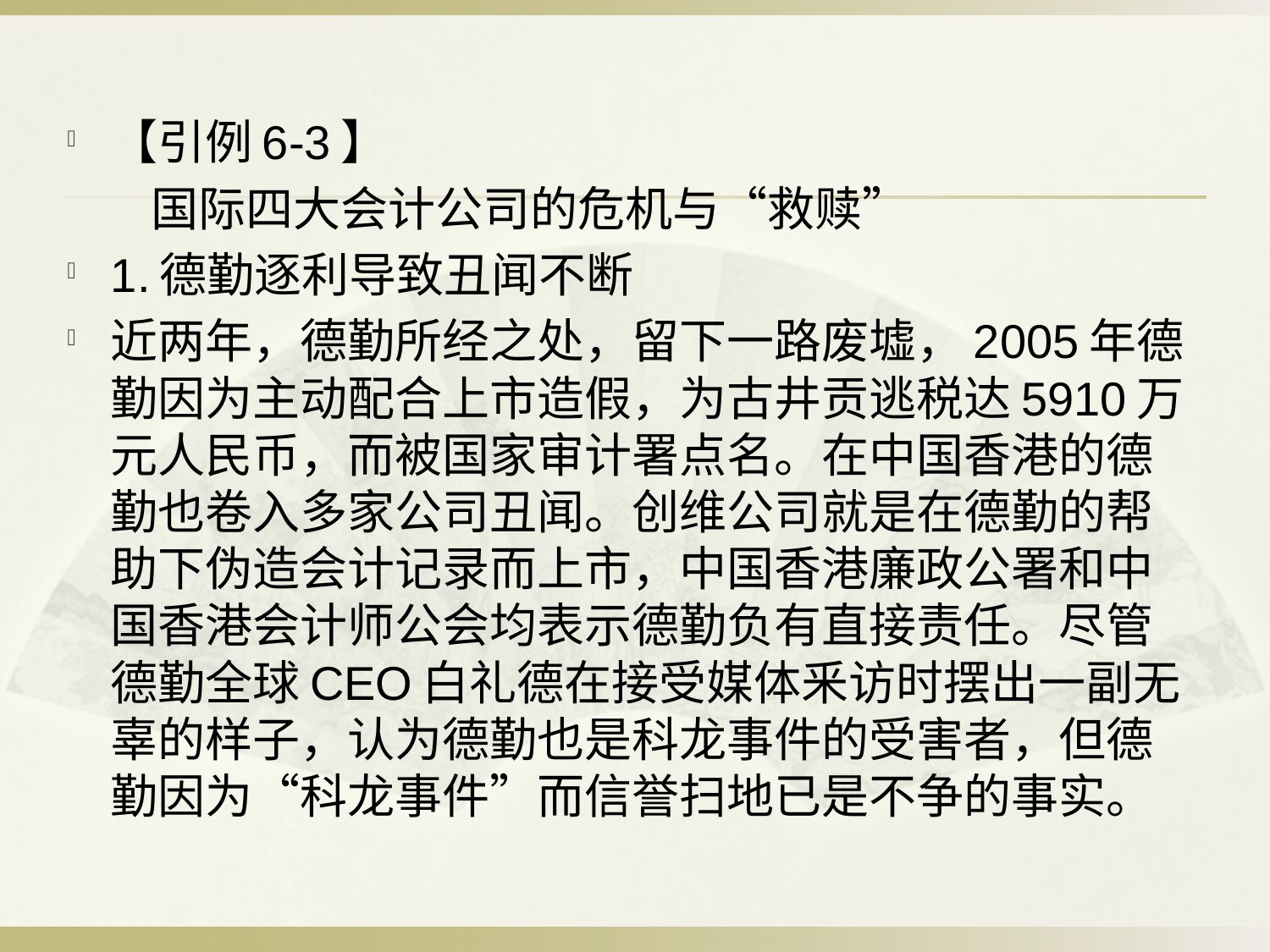

【引例6-3】
       国际四大会计公司的危机与“救赎”
1.德勤逐利导致丑闻不断
近两年，德勤所经之处，留下一路废墟，2005年德勤因为主动配合上市造假，为古井贡逃税达5910万元人民币，而被国家审计署点名。在中国香港的德勤也卷入多家公司丑闻。创维公司就是在德勤的帮助下伪造会计记录而上市，中国香港廉政公署和中国香港会计师公会均表示德勤负有直接责任。尽管德勤全球CEO白礼德在接受媒体釆访时摆出一副无辜的样子，认为德勤也是科龙事件的受害者，但德勤因为“科龙事件”而信誉扫地已是不争的事实。